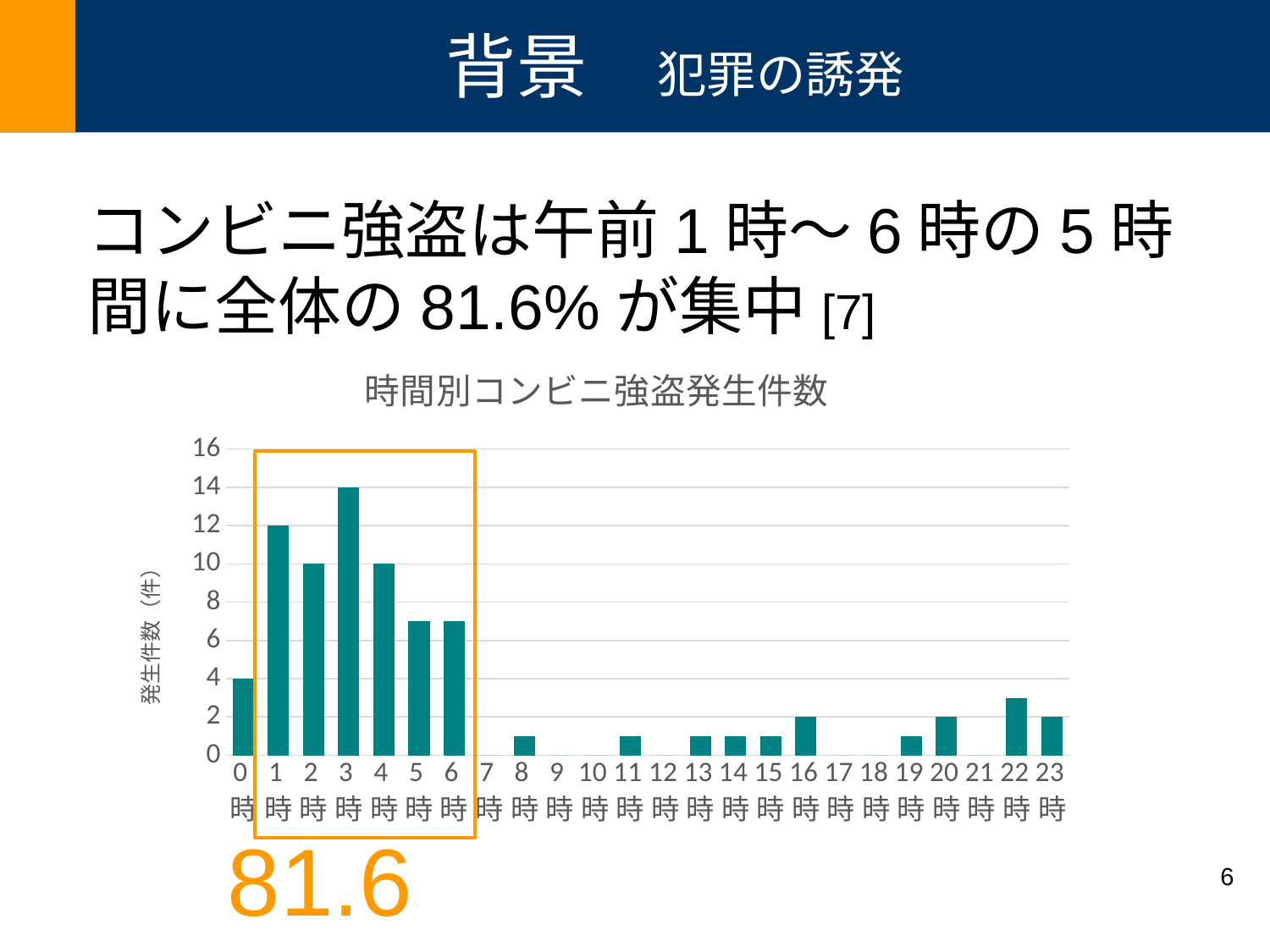

背景　犯罪の誘発
コンビニ強盗は午前1時～6時の5時間に全体の81.6%が集中[7]

### Chart: 時間別コンビニ強盗発生件数

| Category |  |
|---|---|
| 0時 | 4.0 |
| 1時 | 12.0 |
| 2時 | 10.0 |
| 3時 | 14.0 |
| 4時 | 10.0 |
| 5時 | 7.0 |
| 6時 | 7.0 |
| 7時 | 0.0 |
| 8時 | 1.0 |
| 9時 | 0.0 |
| 10時 | 0.0 |
| 11時 | 1.0 |
| 12時 | 0.0 |
| 13時 | 1.0 |
| 14時 | 1.0 |
| 15時 | 1.0 |
| 16時 | 2.0 |
| 17時 | 0.0 |
| 18時 | 0.0 |
| 19時 | 1.0 |
| 20時 | 2.0 |
| 21時 | 0.0 |
| 22時 | 3.0 |
| 23時 | 2.0 |
81.6％
6